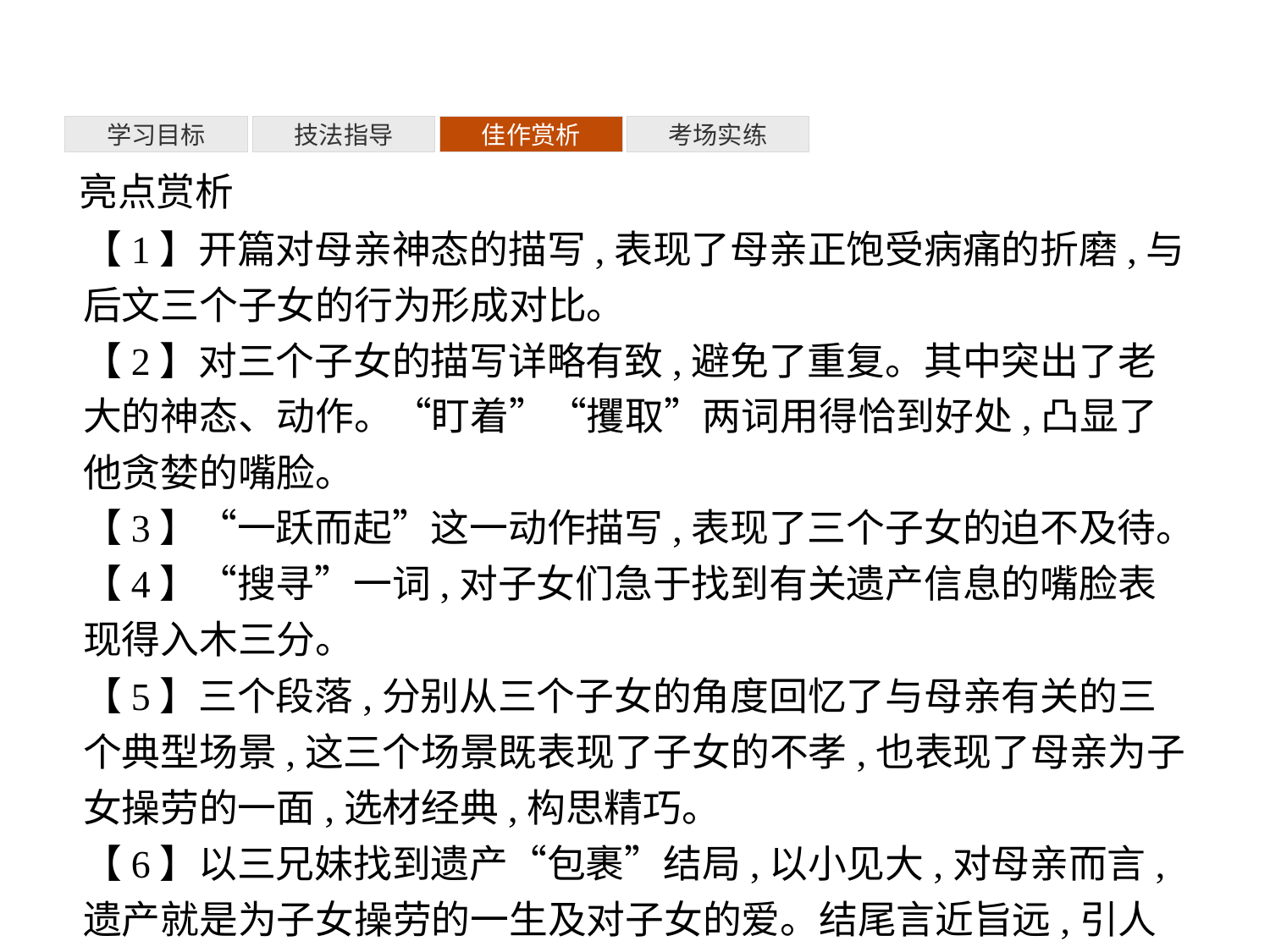

考场实练
佳作赏析
技法指导
学习目标
亮点赏析
【1】开篇对母亲神态的描写,表现了母亲正饱受病痛的折磨,与后文三个子女的行为形成对比。
【2】对三个子女的描写详略有致,避免了重复。其中突出了老大的神态、动作。“盯着”“攫取”两词用得恰到好处,凸显了他贪婪的嘴脸。
【3】“一跃而起”这一动作描写,表现了三个子女的迫不及待。
【4】“搜寻”一词,对子女们急于找到有关遗产信息的嘴脸表现得入木三分。
【5】三个段落,分别从三个子女的角度回忆了与母亲有关的三个典型场景,这三个场景既表现了子女的不孝,也表现了母亲为子女操劳的一面,选材经典,构思精巧。
【6】以三兄妹找到遗产“包裹”结局,以小见大,对母亲而言,遗产就是为子女操劳的一生及对子女的爱。结尾言近旨远,引人深思。